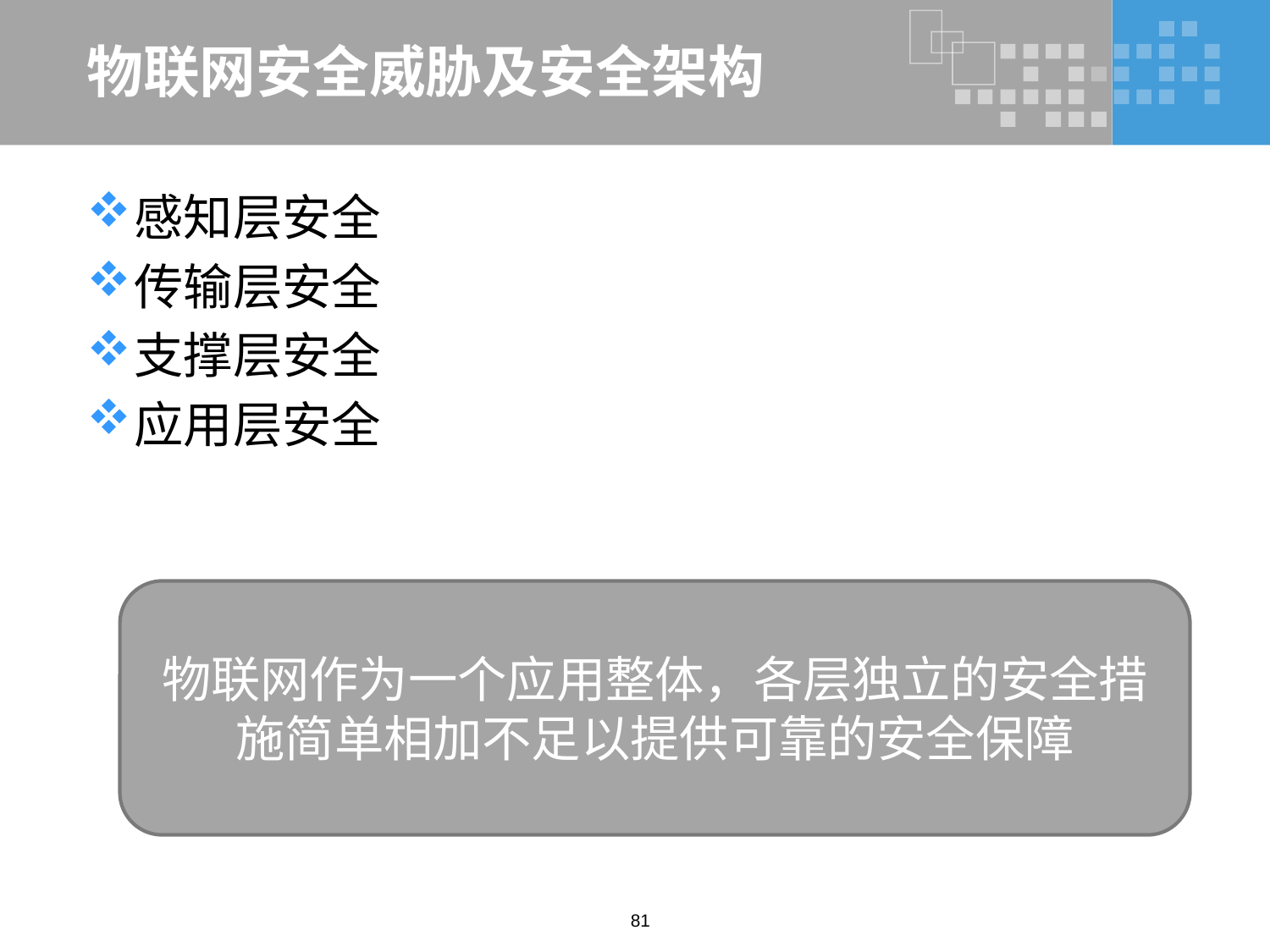

# 物联网安全威胁及安全架构
感知层安全
传输层安全
支撑层安全
应用层安全

物联网作为一个应用整体，各层独立的安全措施简单相加不足以提供可靠的安全保障
81